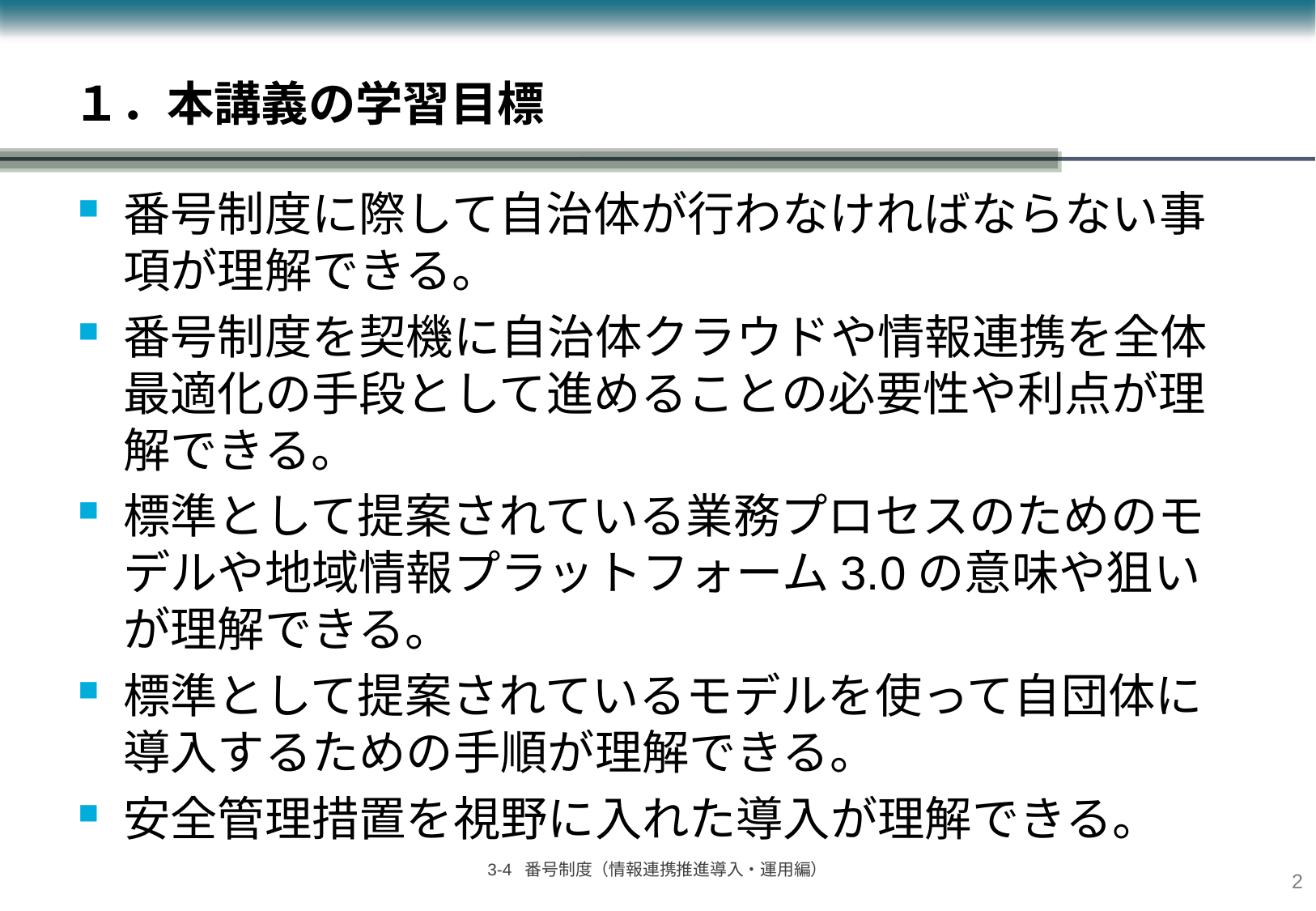

# １．本講義の学習目標
番号制度に際して自治体が行わなければならない事項が理解できる。
番号制度を契機に自治体クラウドや情報連携を全体最適化の手段として進めることの必要性や利点が理解できる。
標準として提案されている業務プロセスのためのモデルや地域情報プラットフォーム3.0の意味や狙いが理解できる。
標準として提案されているモデルを使って自団体に導入するための手順が理解できる。
安全管理措置を視野に入れた導入が理解できる。
2
3-4  番号制度（情報連携推進導入・運用編）